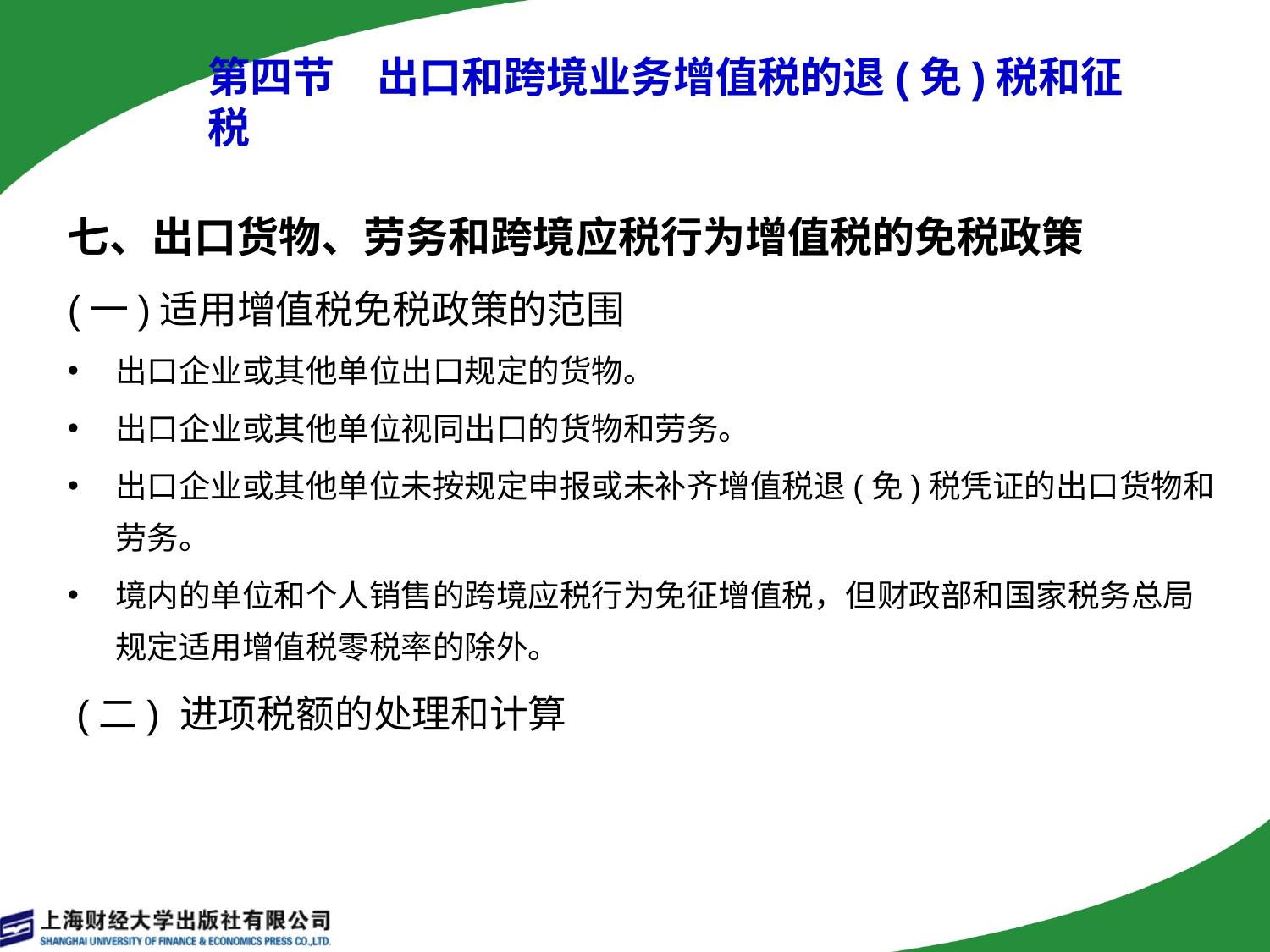

第四节　出口和跨境业务增值税的退(免)税和征税
七、出口货物、劳务和跨境应税行为增值税的免税政策
(一)适用增值税免税政策的范围
出口企业或其他单位出口规定的货物。
出口企业或其他单位视同出口的货物和劳务。
出口企业或其他单位未按规定申报或未补齐增值税退(免)税凭证的出口货物和劳务。
境内的单位和个人销售的跨境应税行为免征增值税，但财政部和国家税务总局规定适用增值税零税率的除外。
 (二) 进项税额的处理和计算